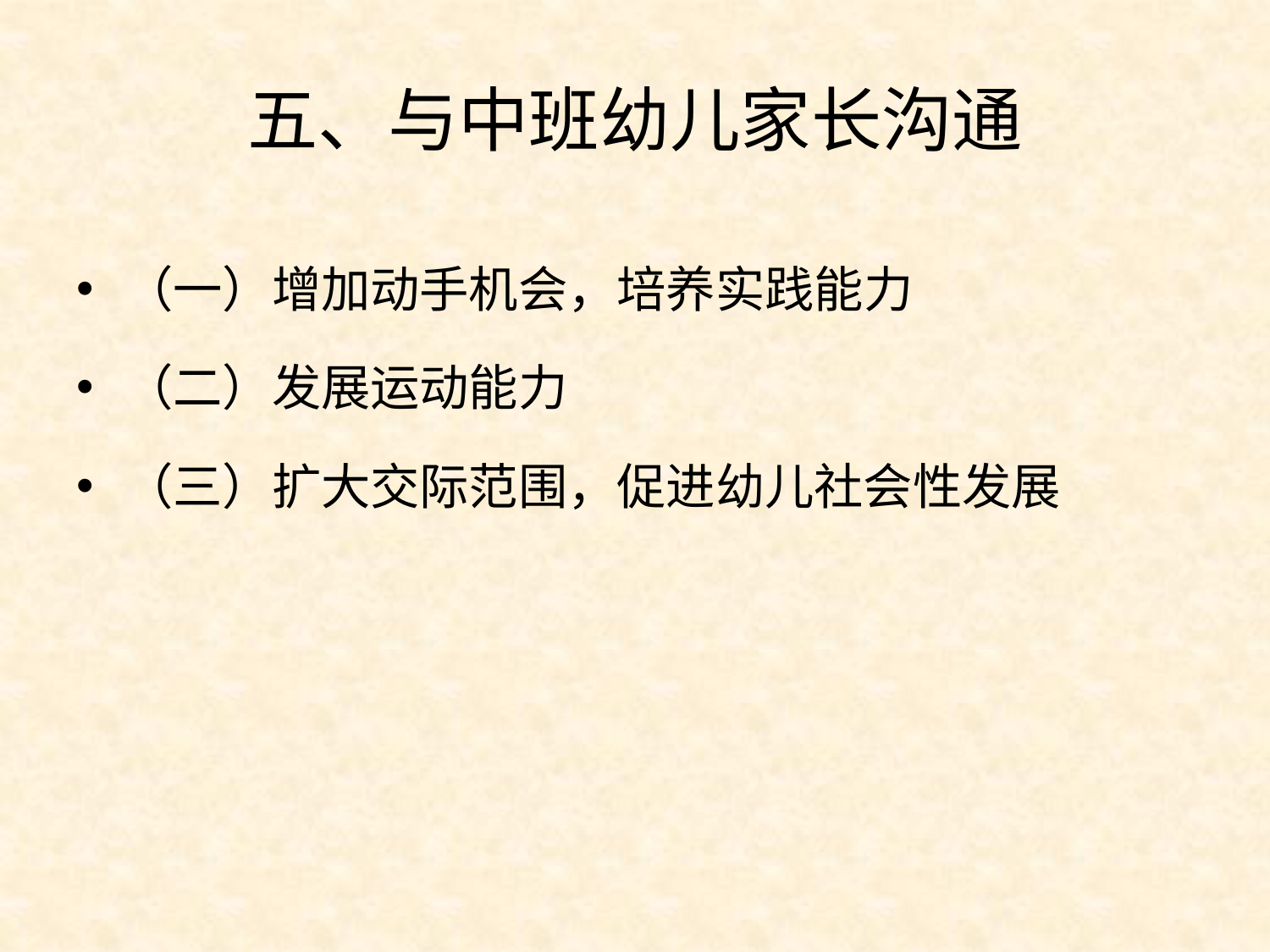

# 五、与中班幼儿家长沟通
（一）增加动手机会，培养实践能力
（二）发展运动能力
（三）扩大交际范围，促进幼儿社会性发展